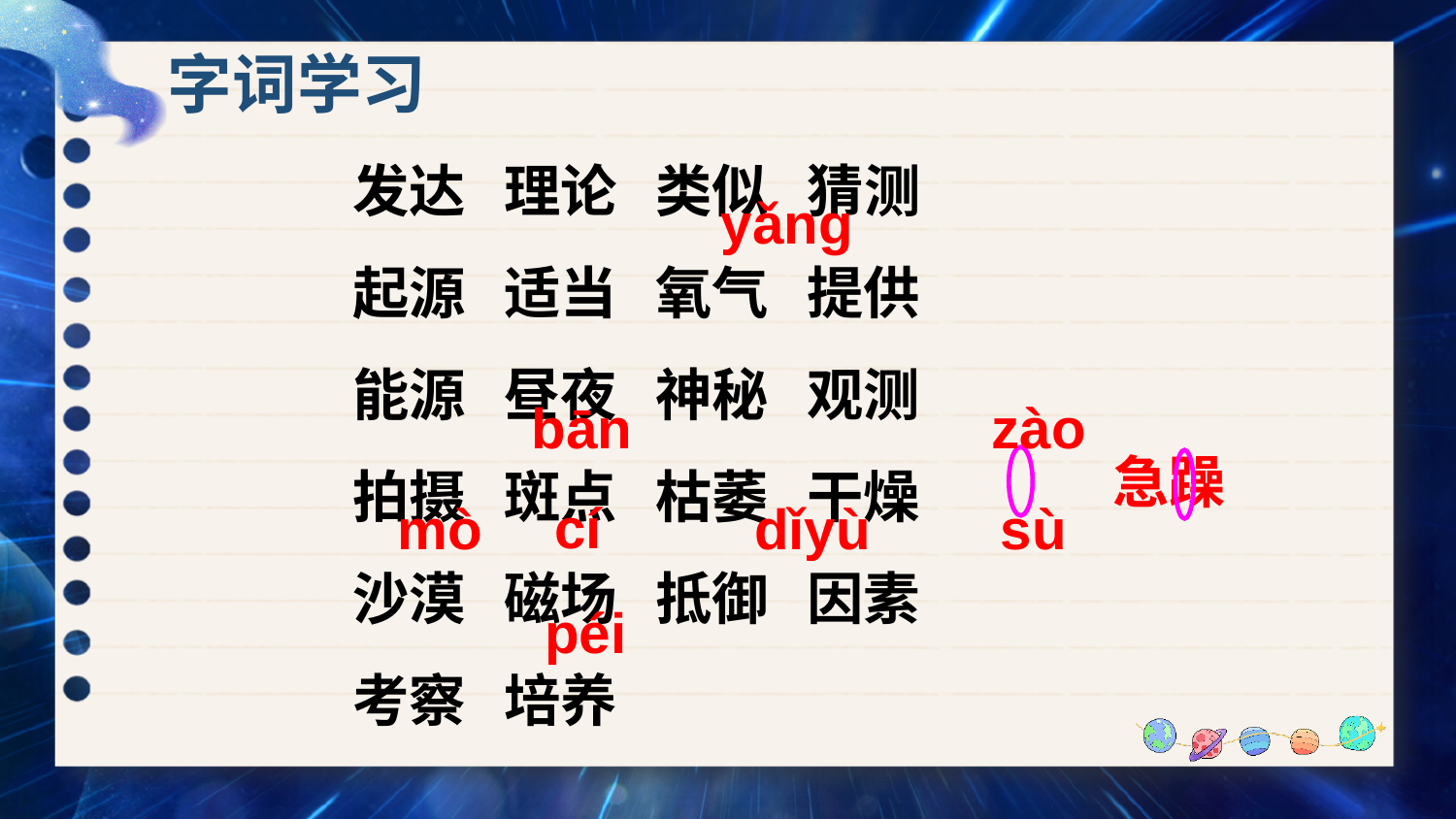

字词学习
发达   理论   类似   猜测
起源   适当   氧气   提供
能源   昼夜   神秘   观测
拍摄   斑点   枯萎   干燥
沙漠   磁场   抵御   因素
考察   培养
yǎnɡ
bān
zào

急躁

cí
mò
dǐ
yù
sù
péi